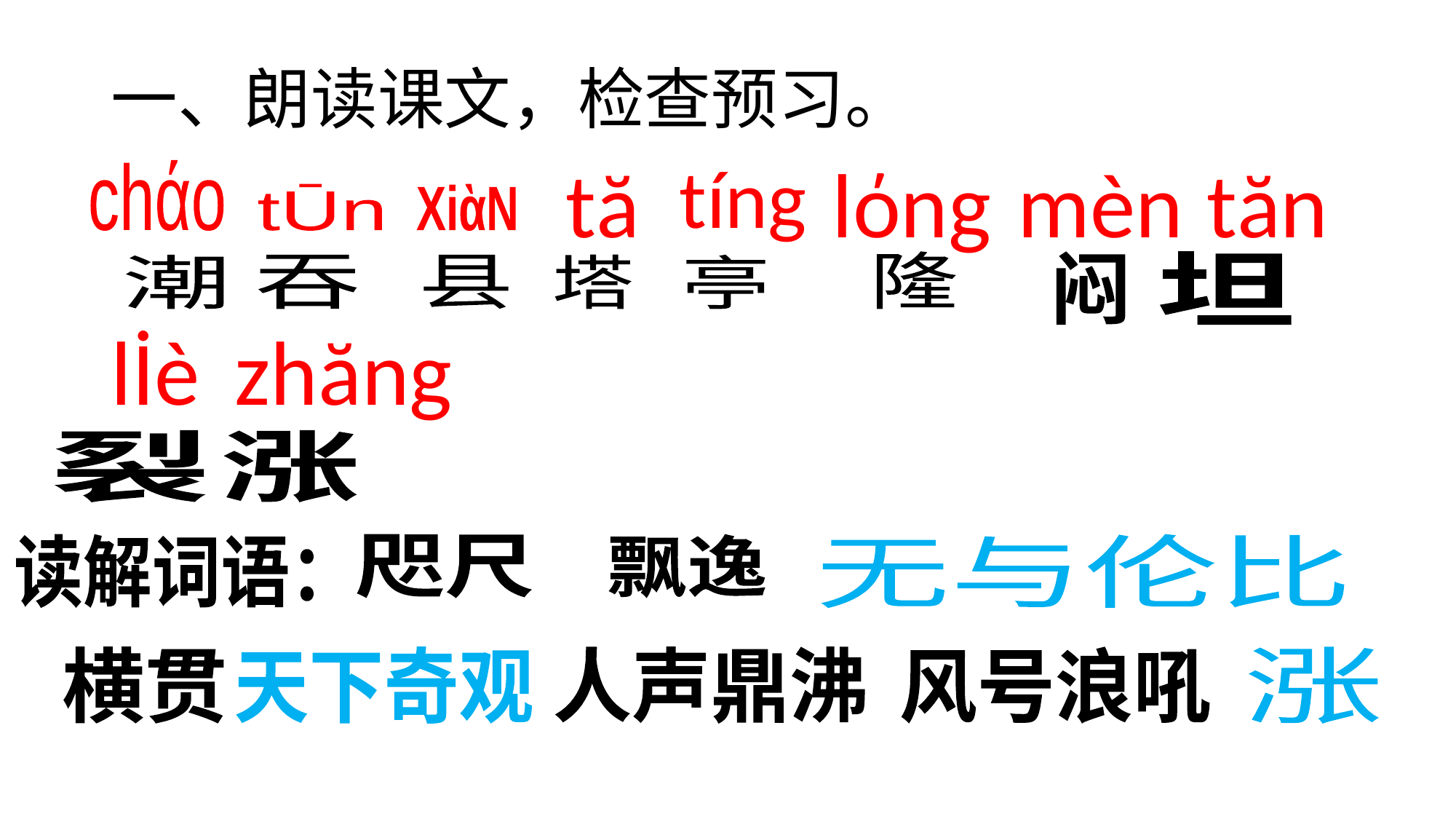

# 一、朗读课文，检查预习。
mѐn
lόng
tă
tíng
tăn
chάo
tŪn
XiὰN
 坦
隆
 闷
塔
潮
吞
县
亭
lİѐ
zhăng
 裂
 涨
无与伦比
 读解词语：
 咫尺
 飘逸
 横贯
 天下奇观
 人声鼎沸
 风号浪吼
 涨